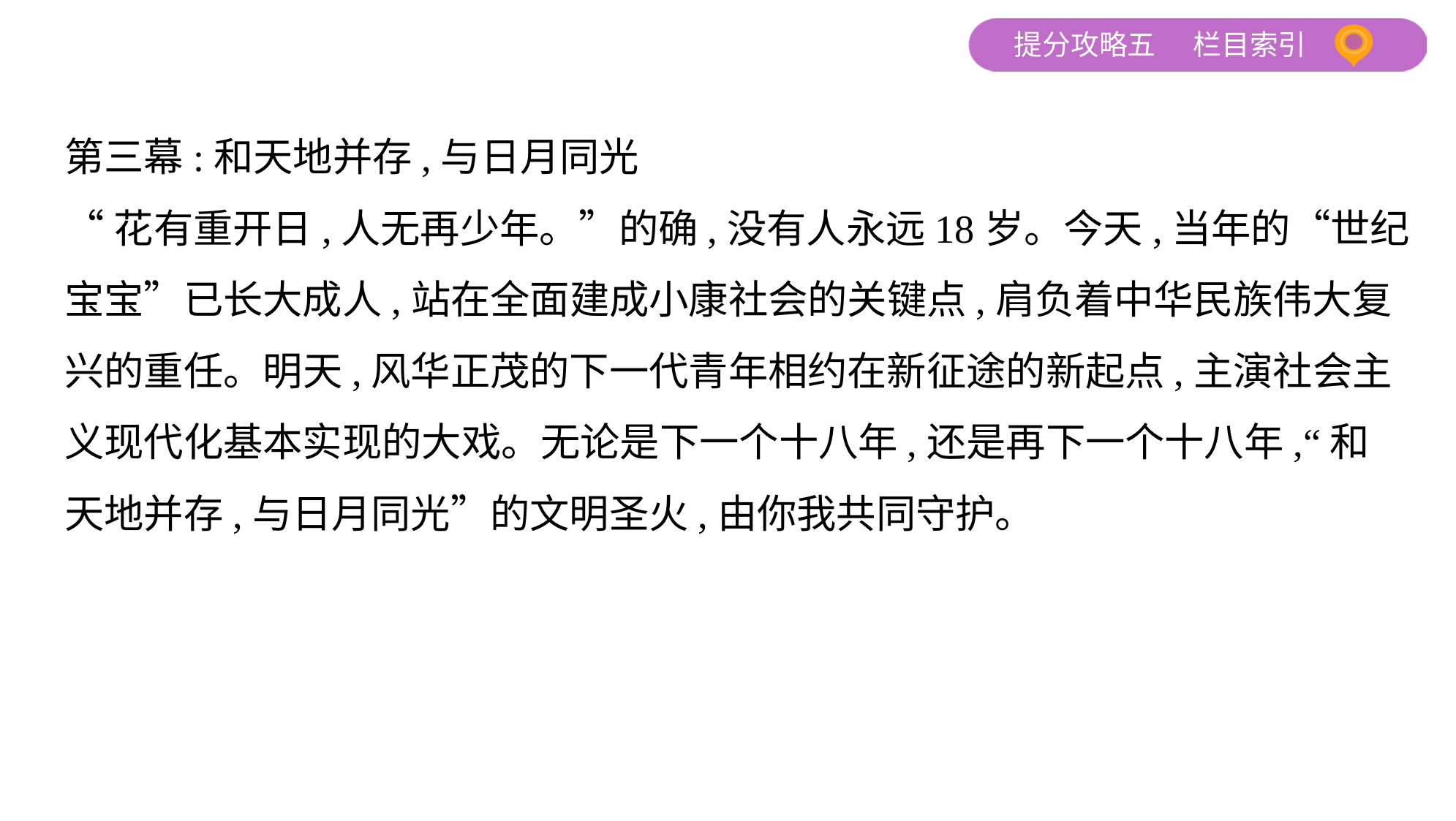

第三幕:和天地并存,与日月同光
“花有重开日,人无再少年。”的确,没有人永远18岁。今天,当年的“世纪
宝宝”已长大成人,站在全面建成小康社会的关键点,肩负着中华民族伟大复
兴的重任。明天,风华正茂的下一代青年相约在新征途的新起点,主演社会主
义现代化基本实现的大戏。无论是下一个十八年,还是再下一个十八年,“和
天地并存,与日月同光”的文明圣火,由你我共同守护。